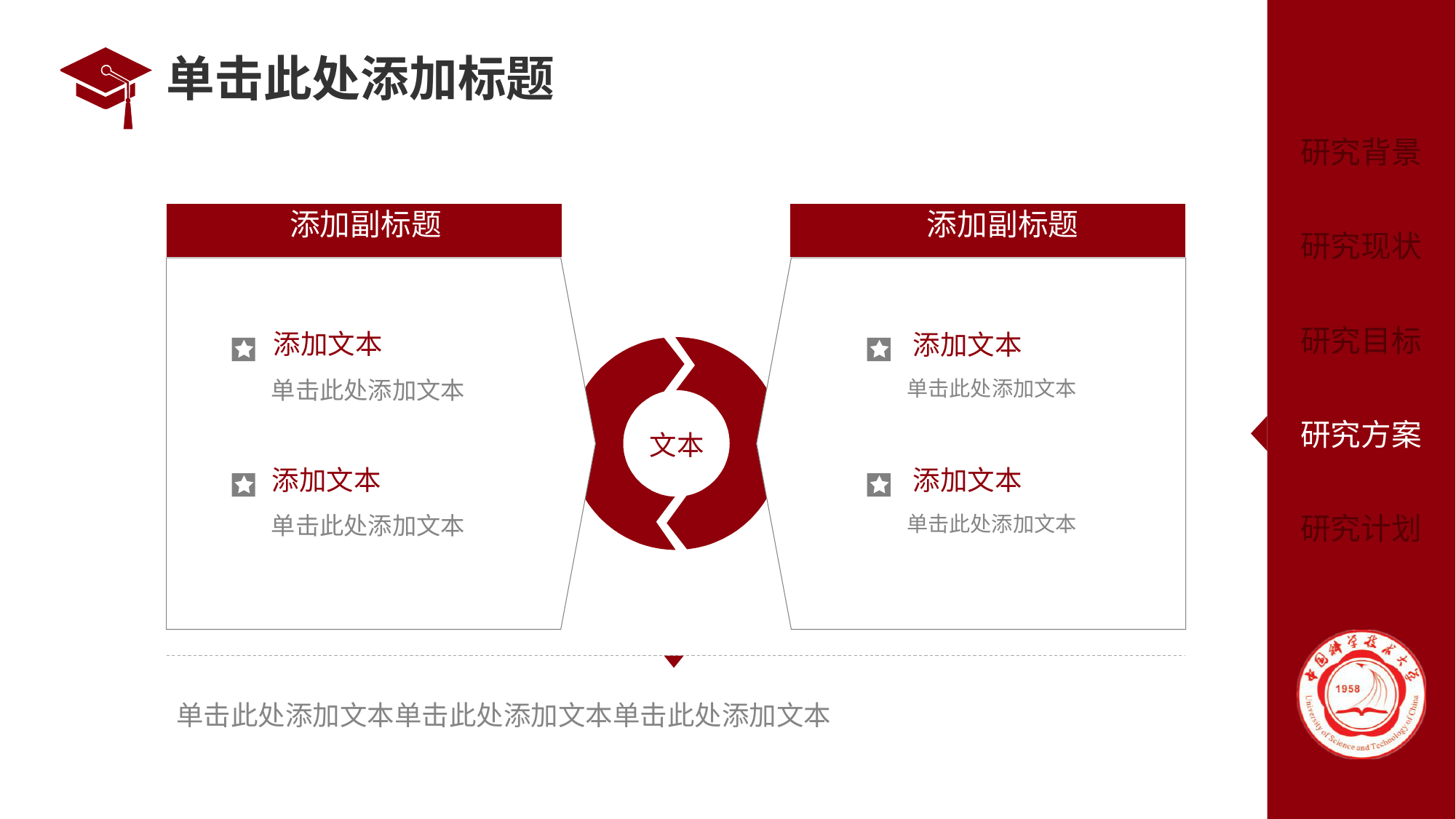

# 单击此处添加标题
添加副标题
添加副标题

添加文本
添加文本

单击此处添加文本
单击此处添加文本
文本
添加文本
添加文本

单击此处添加文本
单击此处添加文本

单击此处添加文本单击此处添加文本单击此处添加文本